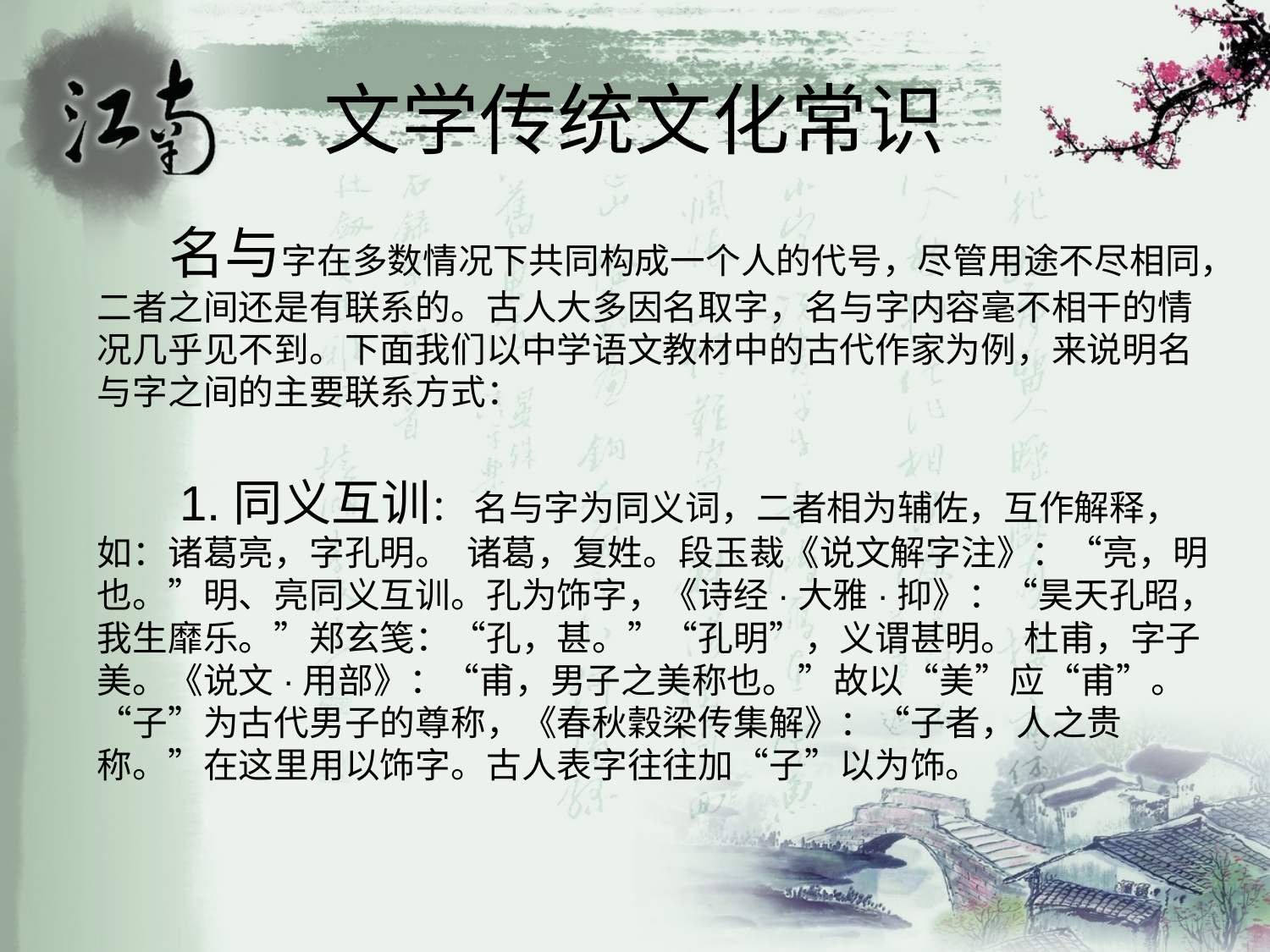

# 文学传统文化常识
        名与字在多数情况下共同构成一个人的代号，尽管用途不尽相同，二者之间还是有联系的。古人大多因名取字，名与字内容毫不相干的情况几乎见不到。下面我们以中学语文教材中的古代作家为例，来说明名与字之间的主要联系方式：

      1.同义互训： 名与字为同义词，二者相为辅佐，互作解释，如：诸葛亮，字孔明。  诸葛，复姓。段玉裁《说文解字注》：“亮，明也。”明、亮同义互训。孔为饰字，《诗经·大雅·抑》：“昊天孔昭，我生靡乐。”郑玄笺：“孔，甚。”“孔明”，义谓甚明。 杜甫，字子美。《说文·用部》：“甫，男子之美称也。”故以“美”应“甫”。“子”为古代男子的尊称，《春秋穀梁传集解》：“子者，人之贵称。”在这里用以饰字。古人表字往往加“子”以为饰。